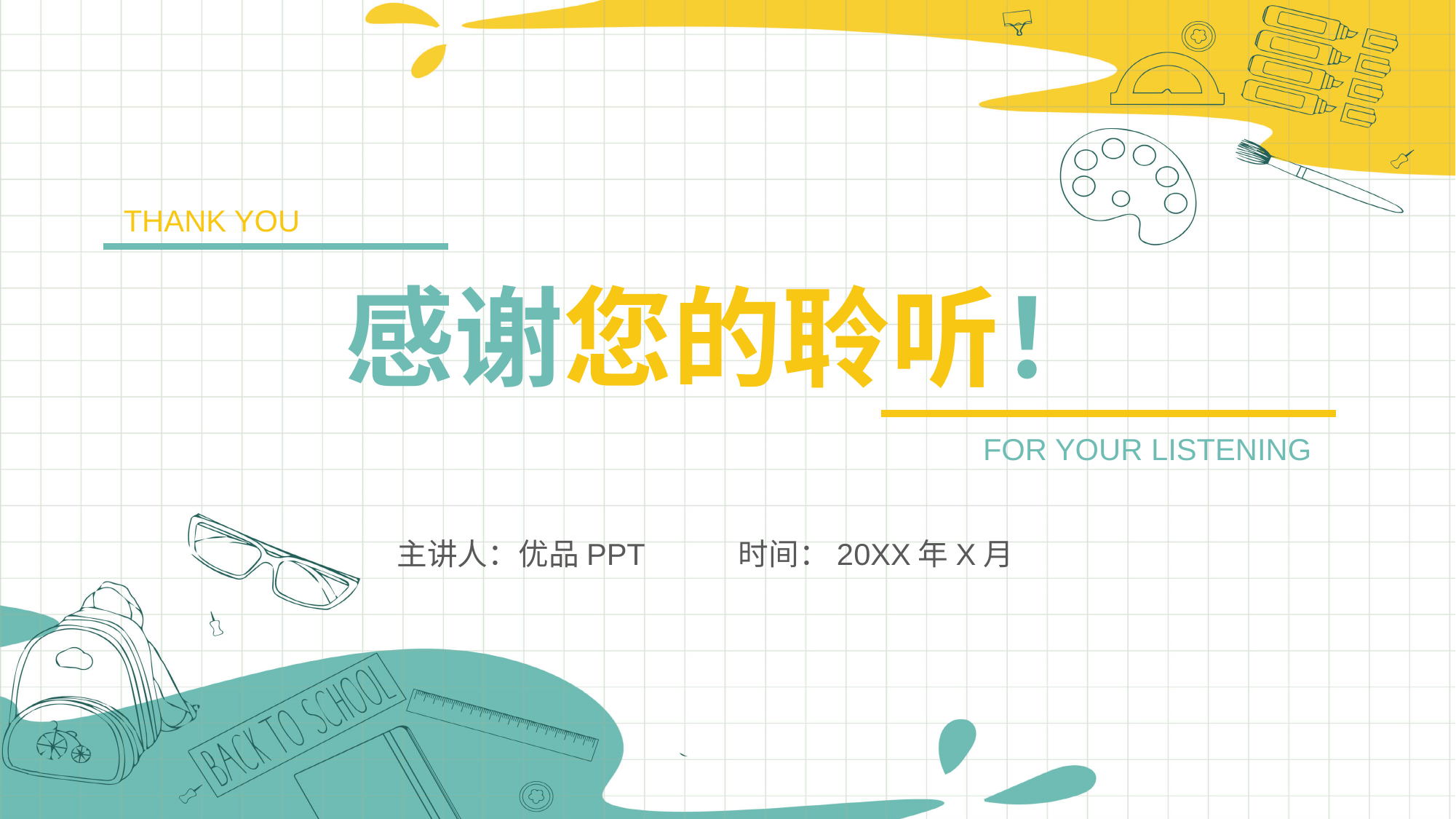

THANK YOU
# 感谢您的聆听！

FOR YOUR LISTENING
主讲人：优品PPT
时间：20XX年X月